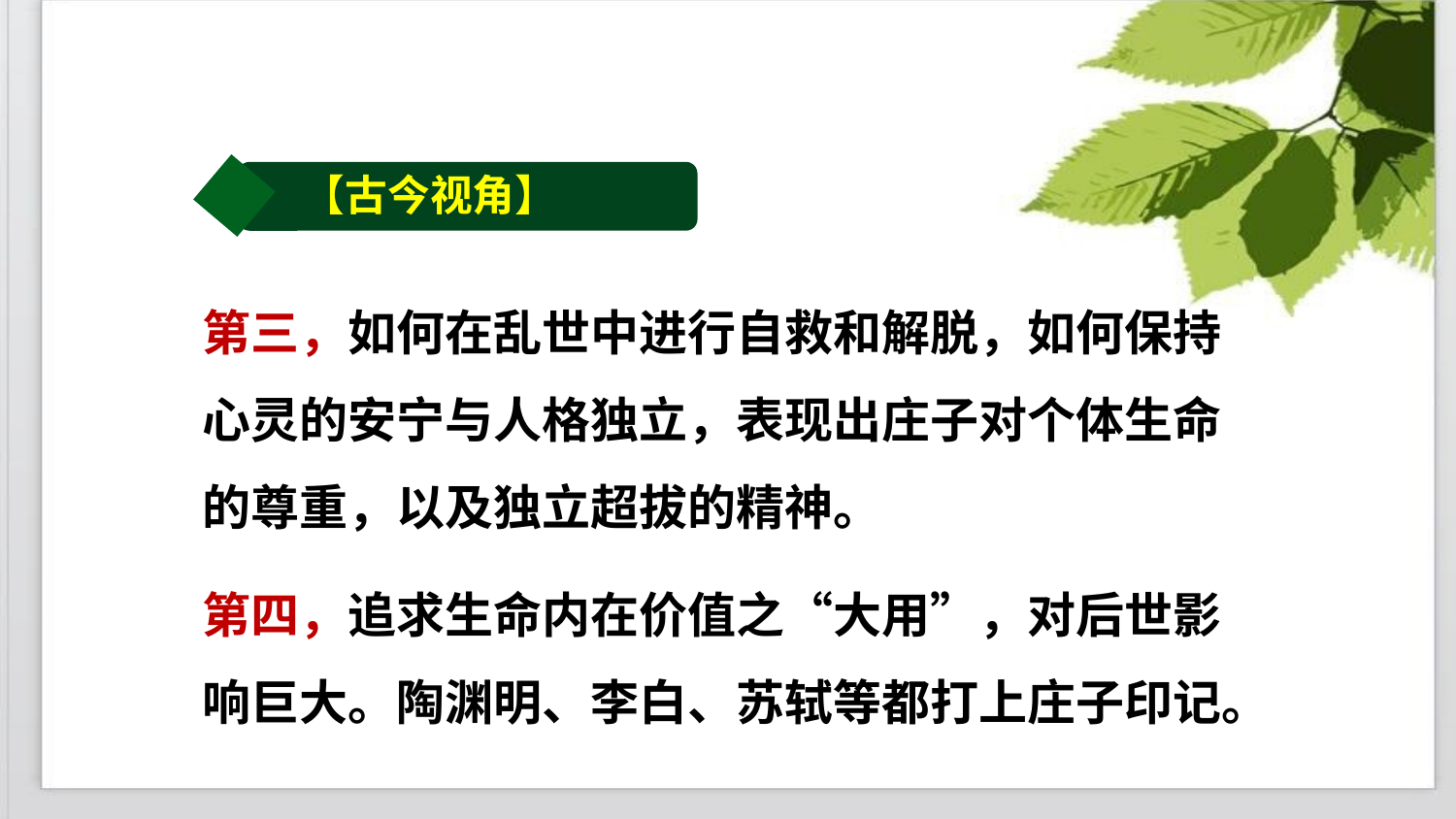

【古今视角】

第三，如何在乱世中进行自救和解脱，如何保持心灵的安宁与人格独立，表现出庄子对个体生命的尊重，以及独立超拔的精神。
第四，追求生命内在价值之“大用”，对后世影响巨大。陶渊明、李白、苏轼等都打上庄子印记。